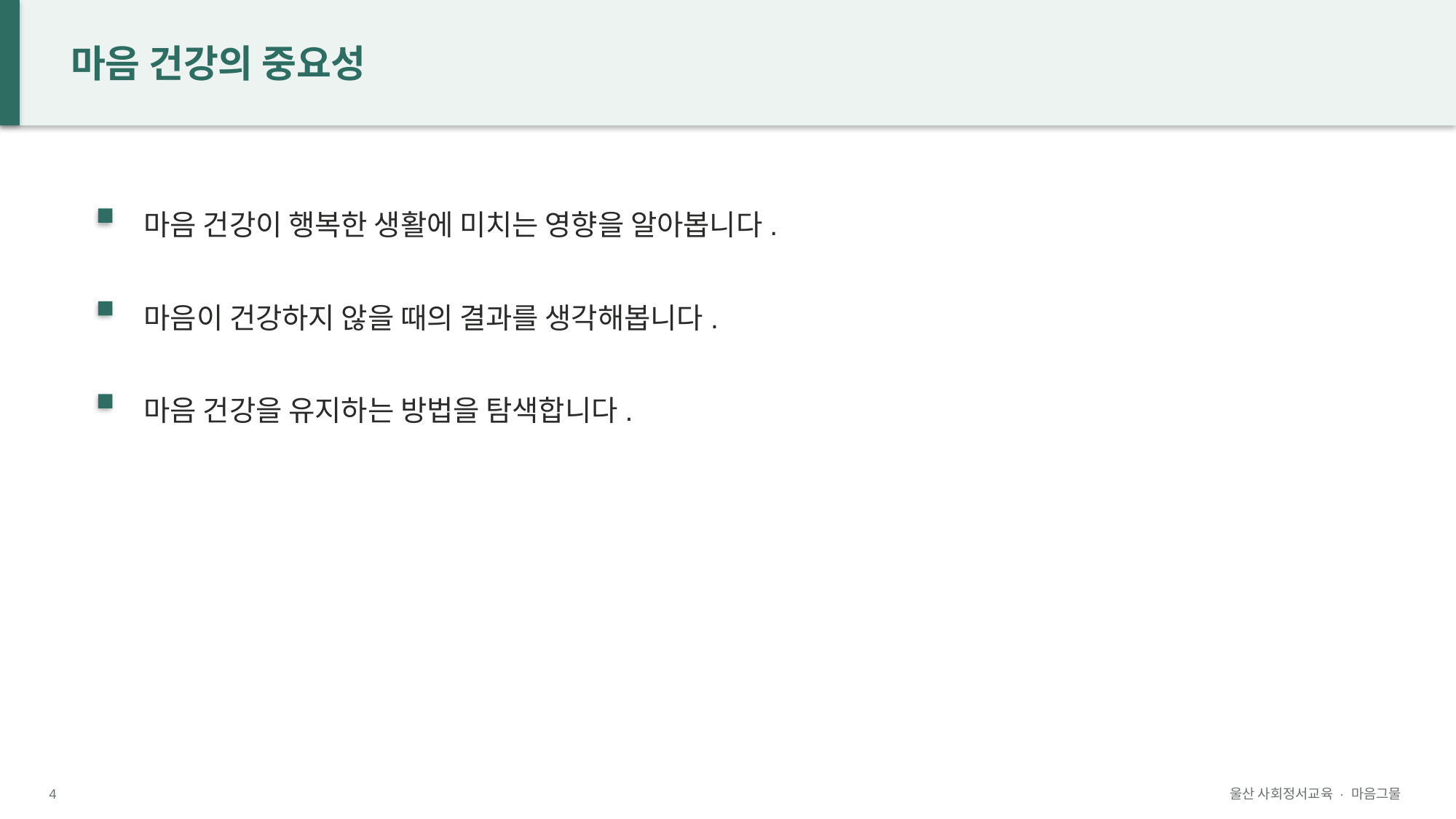

마음 건강의 중요성
마음 건강이 행복한 생활에 미치는 영향을 알아봅니다.

마음이 건강하지 않을 때의 결과를 생각해봅니다.

마음 건강을 유지하는 방법을 탐색합니다.

4
울산 사회정서교육 · 마음그물